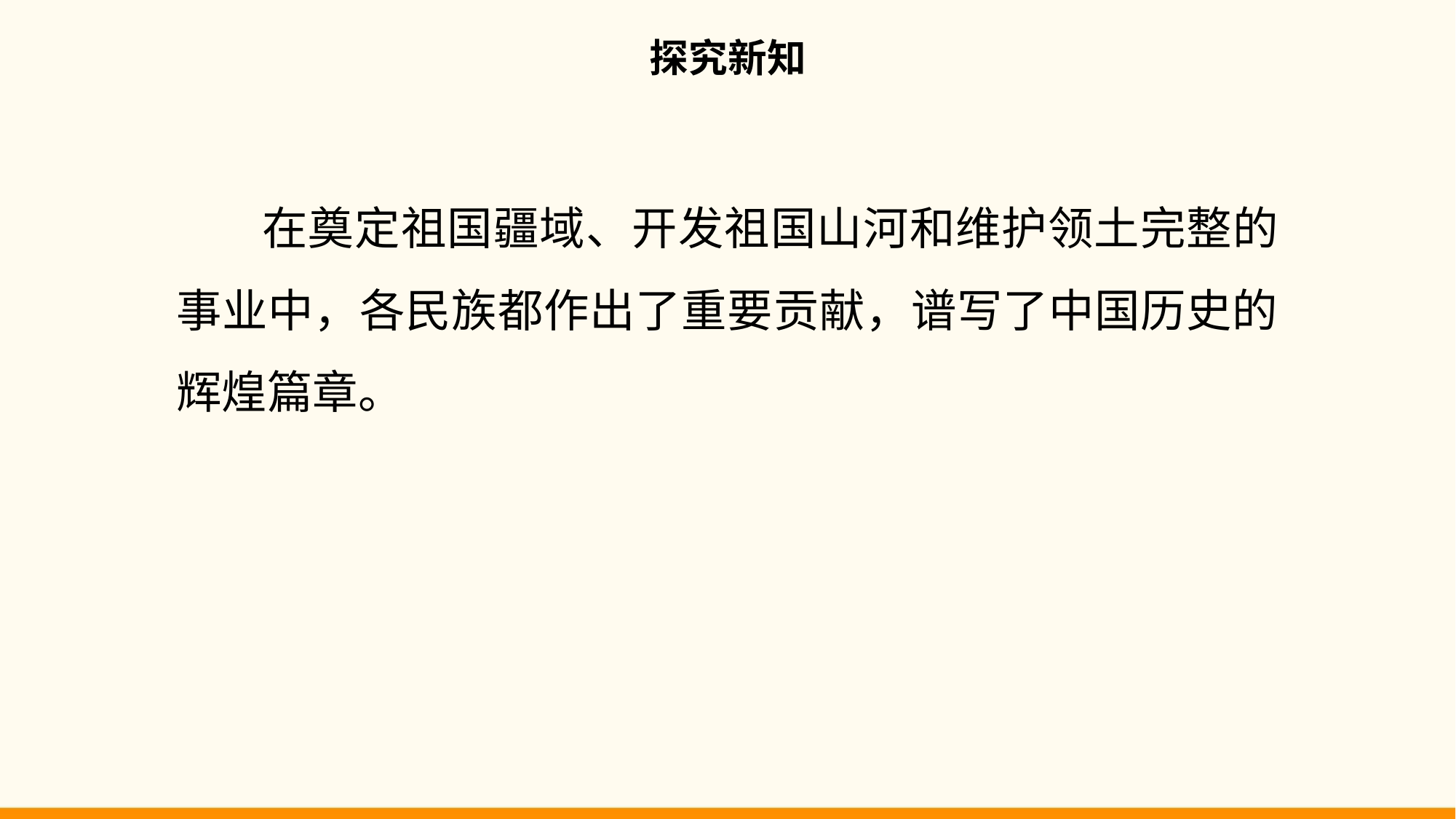

# 探究新知
在奠定祖国疆域、开发祖国山河和维护领土完整的事业中，各民族都作出了重要贡献，谱写了中国历史的辉煌篇章。